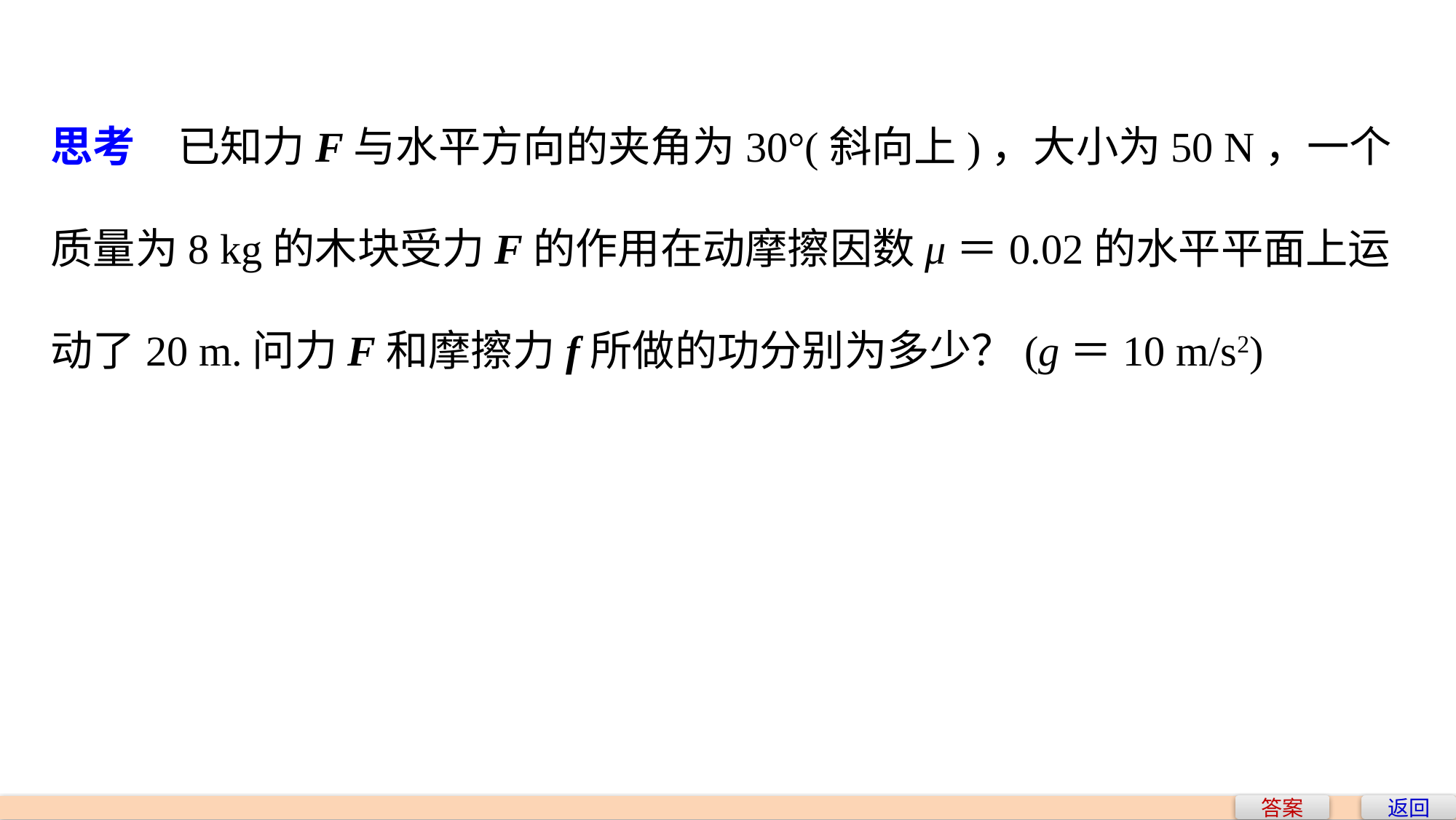

思考　已知力F与水平方向的夹角为30°(斜向上)，大小为50 N，一个质量为8 kg的木块受力F的作用在动摩擦因数μ＝0.02的水平平面上运动了20 m.问力F和摩擦力f所做的功分别为多少？(g＝10 m/s2)
答案
返回